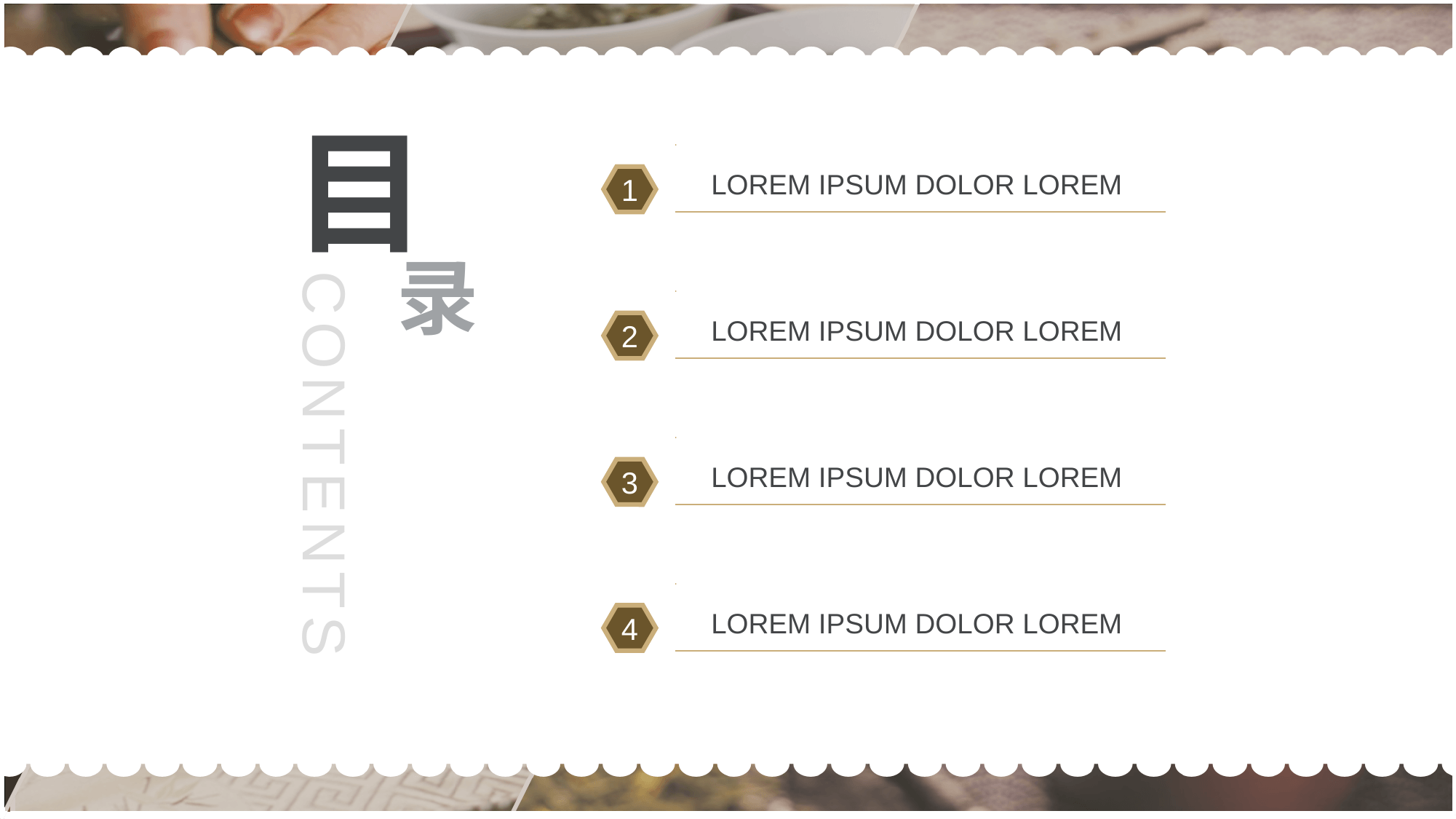

目
LOREM IPSUM DOLOR LOREM
1
录
LOREM IPSUM DOLOR LOREM
2
CONTENTS
LOREM IPSUM DOLOR LOREM
3
LOREM IPSUM DOLOR LOREM
4